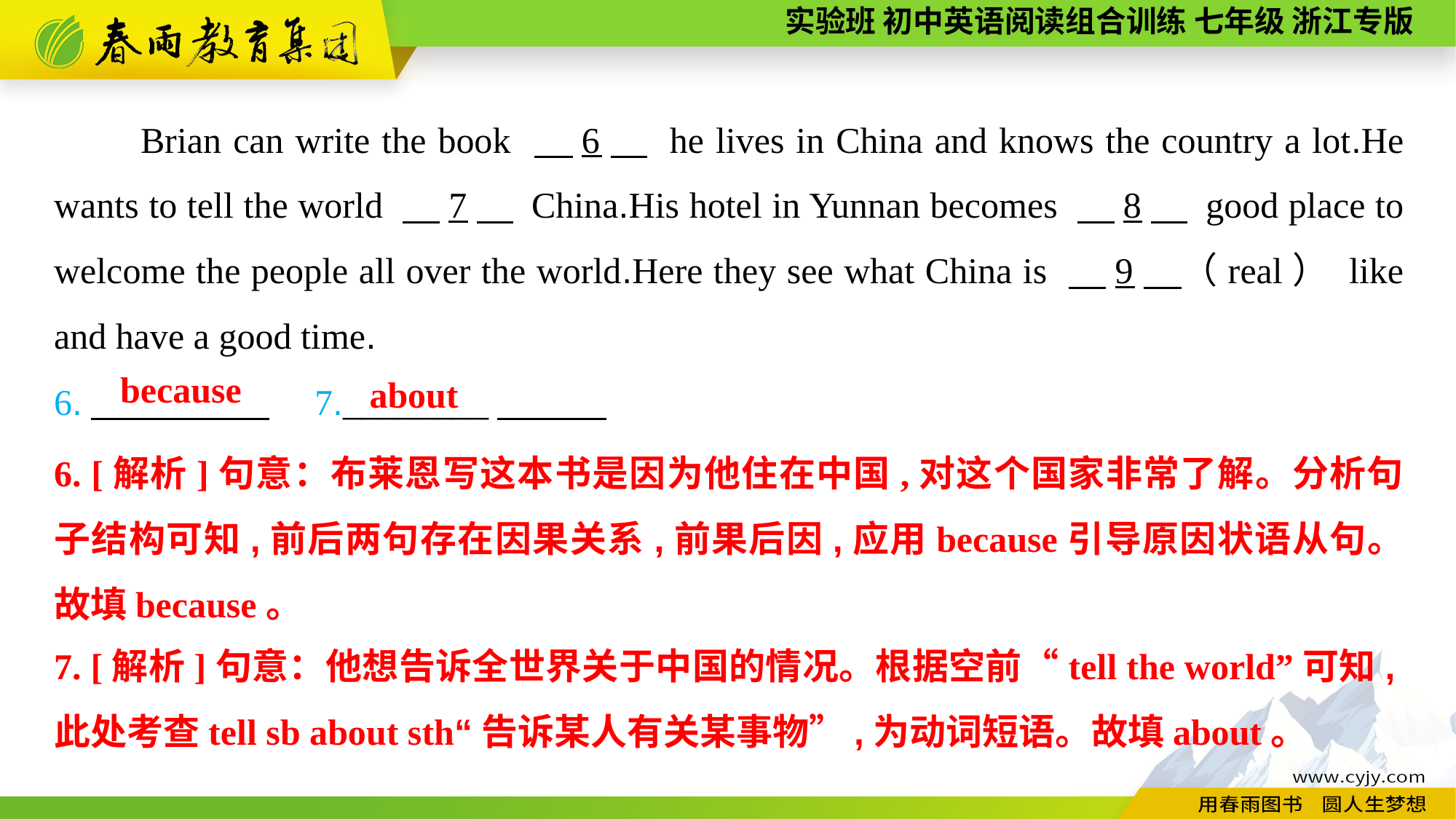

Brian can write the book 　6　 he lives in China and knows the country a lot.He wants to tell the world 　7　 China.His hotel in Yunnan becomes 　8　 good place to welcome the people all over the world.Here they see what China is 　9　（real） like and have a good time.
6.　　　　    　7.________
because
about
6. [解析]句意：布莱恩写这本书是因为他住在中国,对这个国家非常了解。分析句子结构可知,前后两句存在因果关系,前果后因,应用because引导原因状语从句。故填because。
7. [解析]句意：他想告诉全世界关于中国的情况。根据空前“tell the world”可知,此处考查tell sb about sth“告诉某人有关某事物”,为动词短语。故填about。